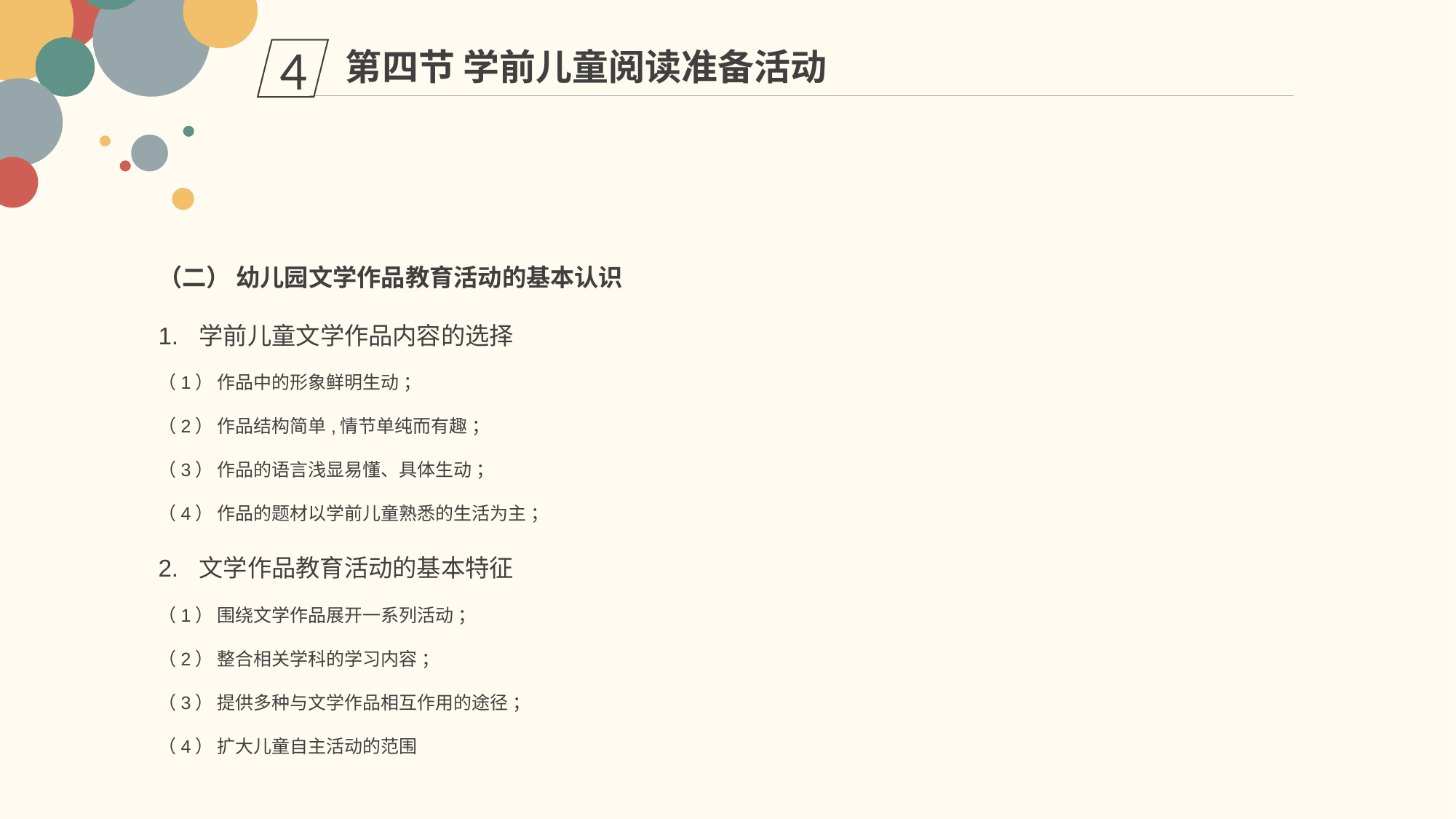

第四节 学前儿童阅读准备活动
4
（二） 幼儿园文学作品教育活动的基本认识
学前儿童文学作品内容的选择
（1） 作品中的形象鲜明生动 ；
（2） 作品结构简单,情节单纯而有趣 ；
（3） 作品的语言浅显易懂、具体生动 ；
（4） 作品的题材以学前儿童熟悉的生活为主 ；
文学作品教育活动的基本特征
（1） 围绕文学作品展开一系列活动 ；
（2） 整合相关学科的学习内容 ；
（3） 提供多种与文学作品相互作用的途径 ；
（4） 扩大儿童自主活动的范围